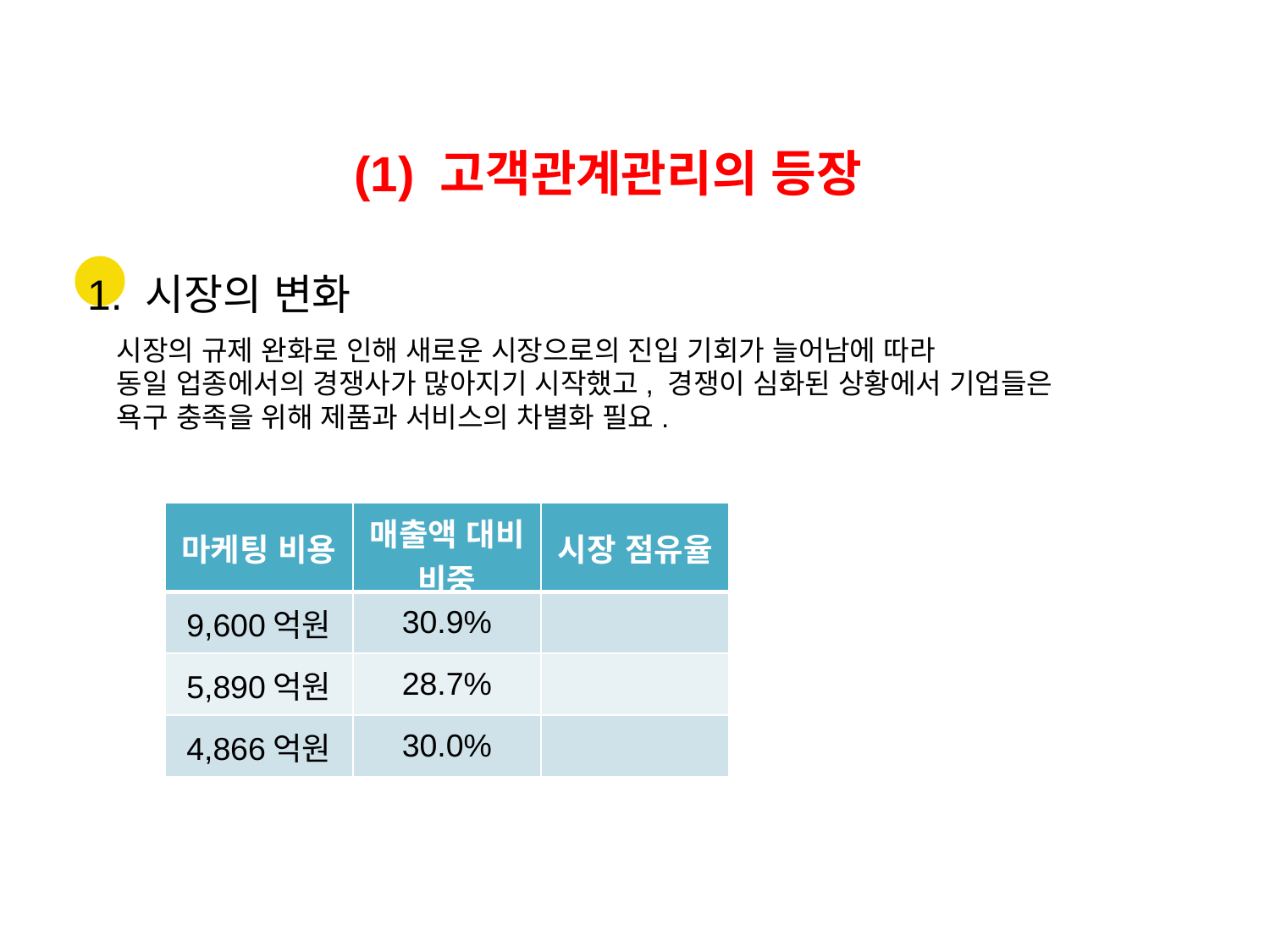

(1) 고객관계관리의 등장

1. 시장의 변화
시장의 규제 완화로 인해 새로운 시장으로의 진입 기회가 늘어남에 따라
동일 업종에서의 경쟁사가 많아지기 시작했고, 경쟁이 심화된 상황에서 기업들은
욕구 충족을 위해 제품과 서비스의 차별화 필요.
| 마케팅 비용 | 매출액 대비 비중 | 시장 점유율 |
| --- | --- | --- |
| 9,600억원 | 30.9% |  |
| 5,890억원 | 28.7% |  |
| 4,866억원 | 30.0% |  |